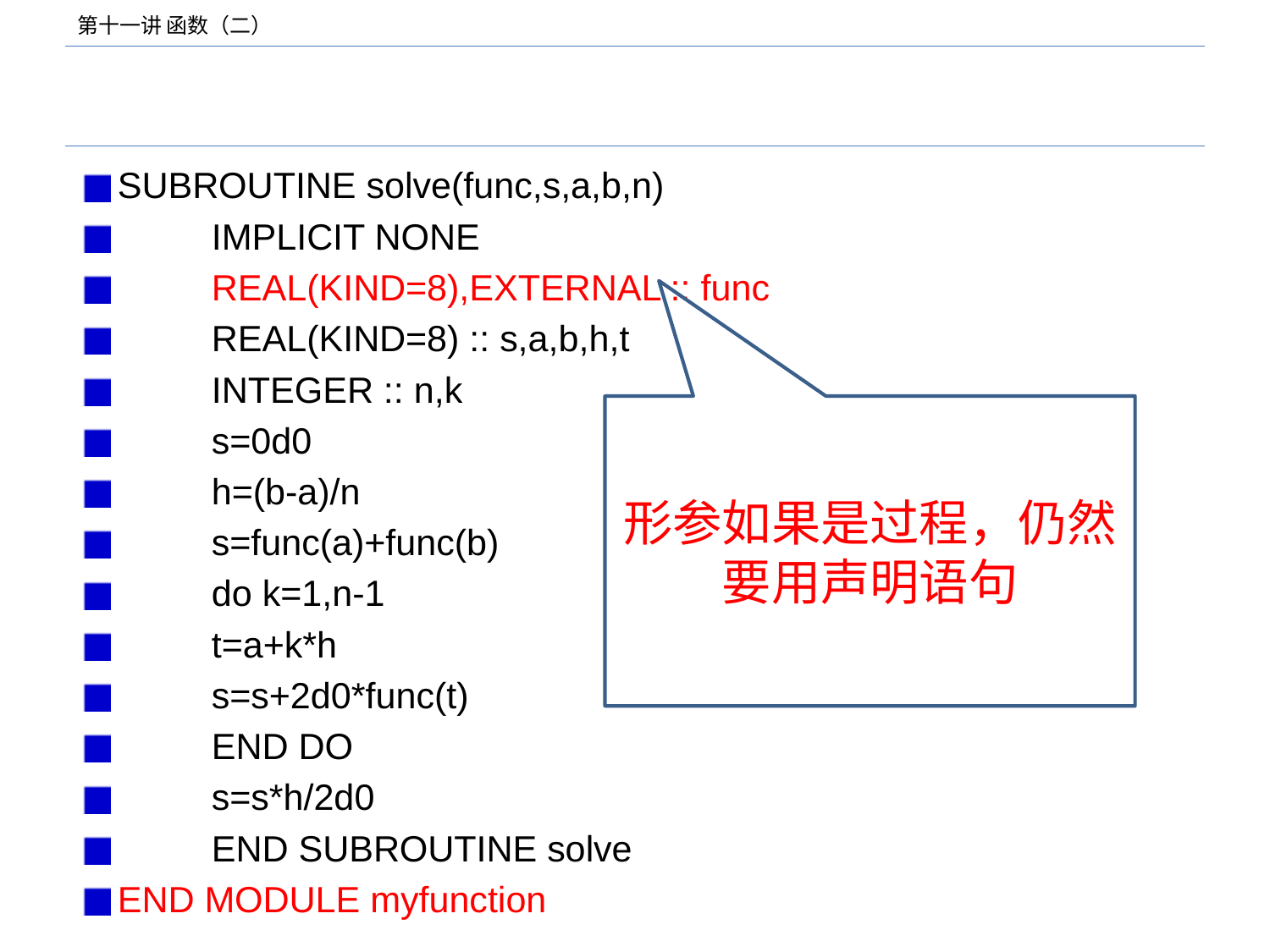

#
SUBROUTINE solve(func,s,a,b,n)
	IMPLICIT NONE
	REAL(KIND=8),EXTERNAL :: func
	REAL(KIND=8) :: s,a,b,h,t
	INTEGER :: n,k
	s=0d0
	h=(b-a)/n
	s=func(a)+func(b)
	do k=1,n-1
	t=a+k*h
	s=s+2d0*func(t)
	END DO
	s=s*h/2d0
	END SUBROUTINE solve
END MODULE myfunction
形参如果是过程，仍然要用声明语句